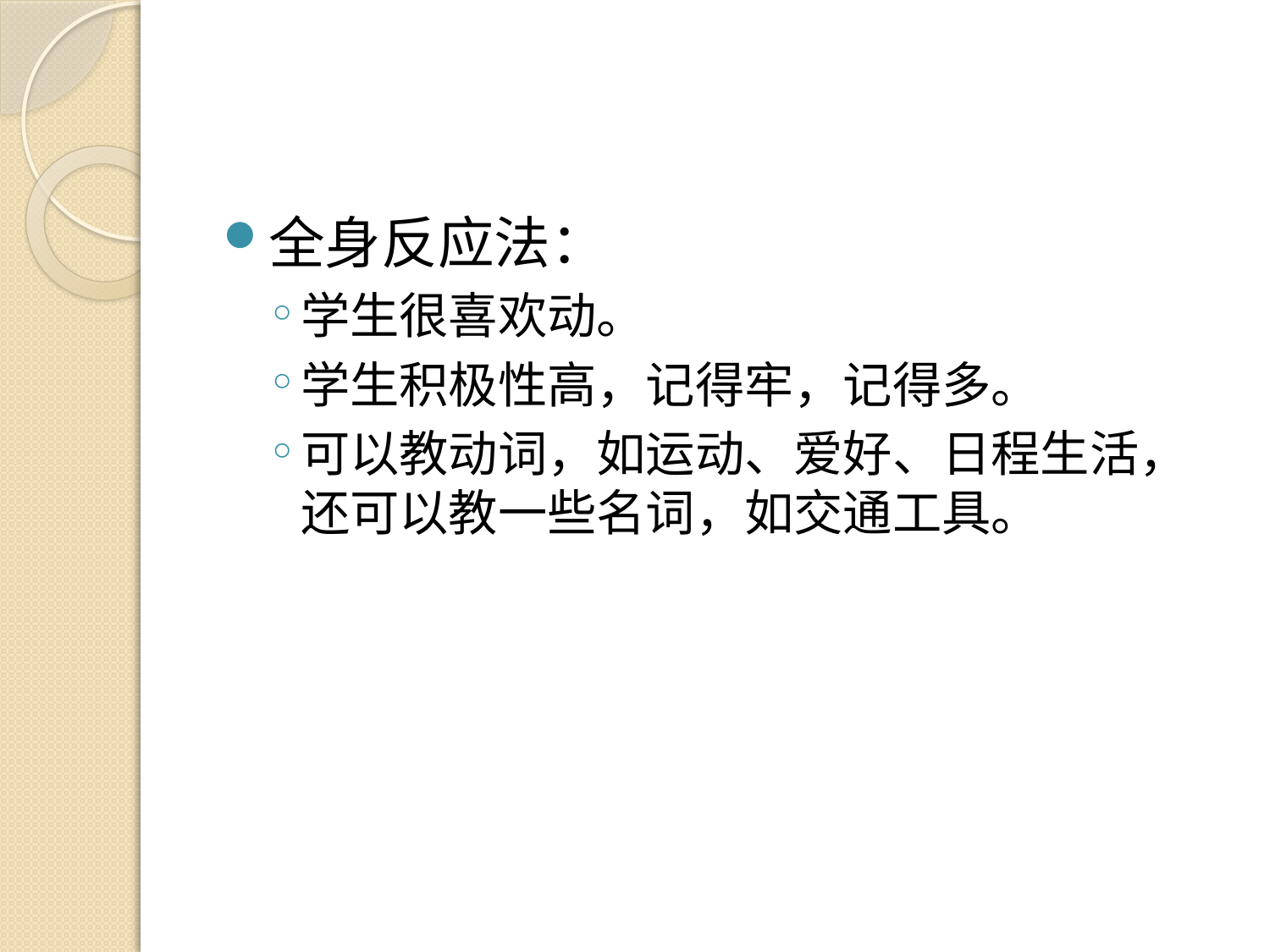

#
全身反应法：
学生很喜欢动。
学生积极性高，记得牢，记得多。
可以教动词，如运动、爱好、日程生活，还可以教一些名词，如交通工具。